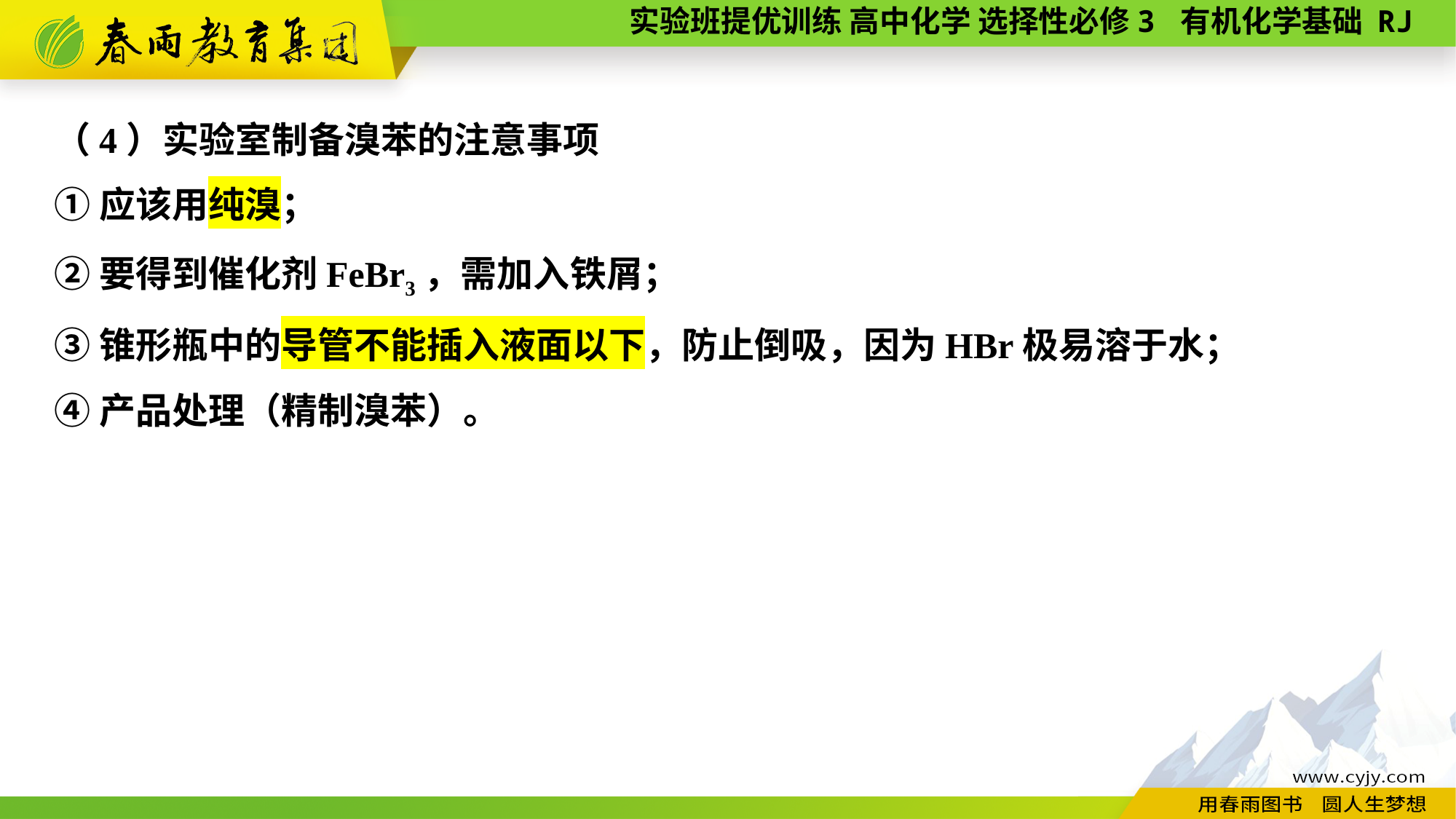

（4）实验室制备溴苯的注意事项
①应该用纯溴；
②要得到催化剂FeBr3，需加入铁屑；
③锥形瓶中的导管不能插入液面以下，防止倒吸，因为HBr极易溶于水；
④产品处理（精制溴苯）。